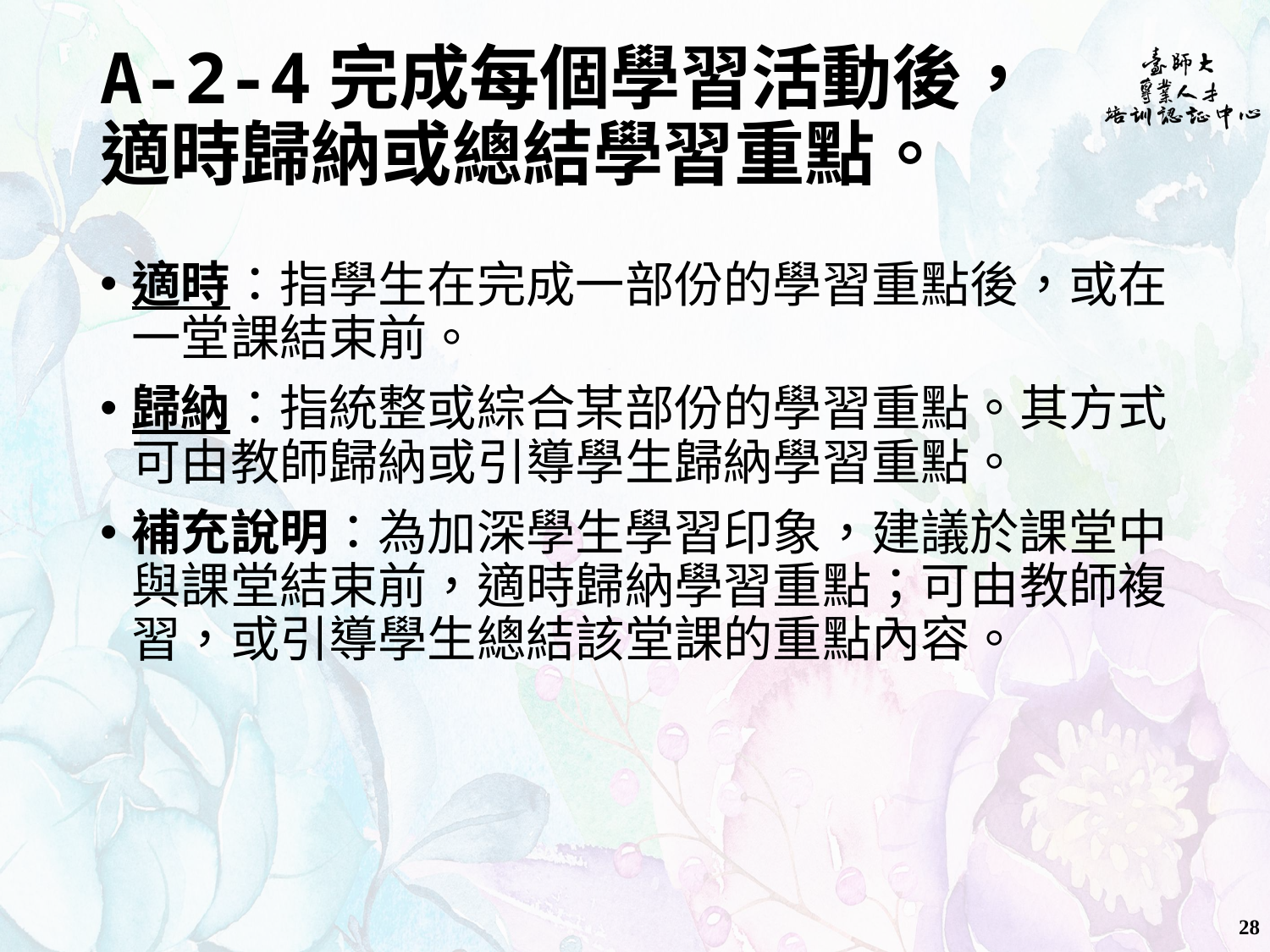

# A-2-4完成每個學習活動後， 適時歸納或總結學習重點。
適時：指學生在完成一部份的學習重點後，或在一堂課結束前。
歸納：指統整或綜合某部份的學習重點。其方式可由教師歸納或引導學生歸納學習重點。
補充說明：為加深學生學習印象，建議於課堂中與課堂結束前，適時歸納學習重點；可由教師複習，或引導學生總結該堂課的重點內容。
28